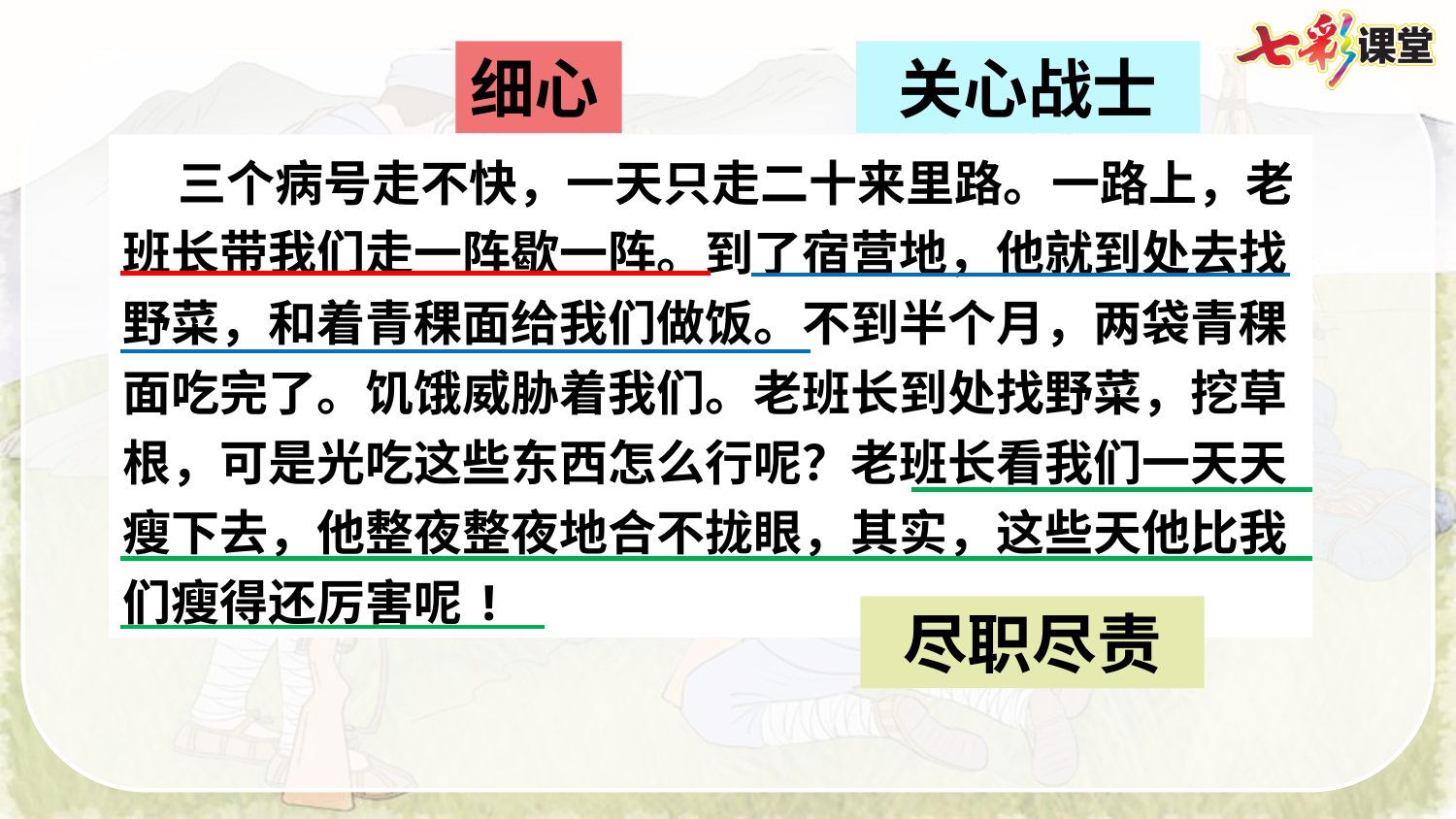

细心
关心战士
    三个病号走不快，一天只走二十来里路。一路上，老班长带我们走一阵歇一阵。到了宿营地，他就到处去找野菜，和着青稞面给我们做饭。不到半个月，两袋青稞面吃完了。饥饿威胁着我们。老班长到处找野菜，挖草根，可是光吃这些东西怎么行呢？老班长看我们一天天瘦下去，他整夜整夜地合不拢眼，其实，这些天他比我们瘦得还厉害呢!
尽职尽责